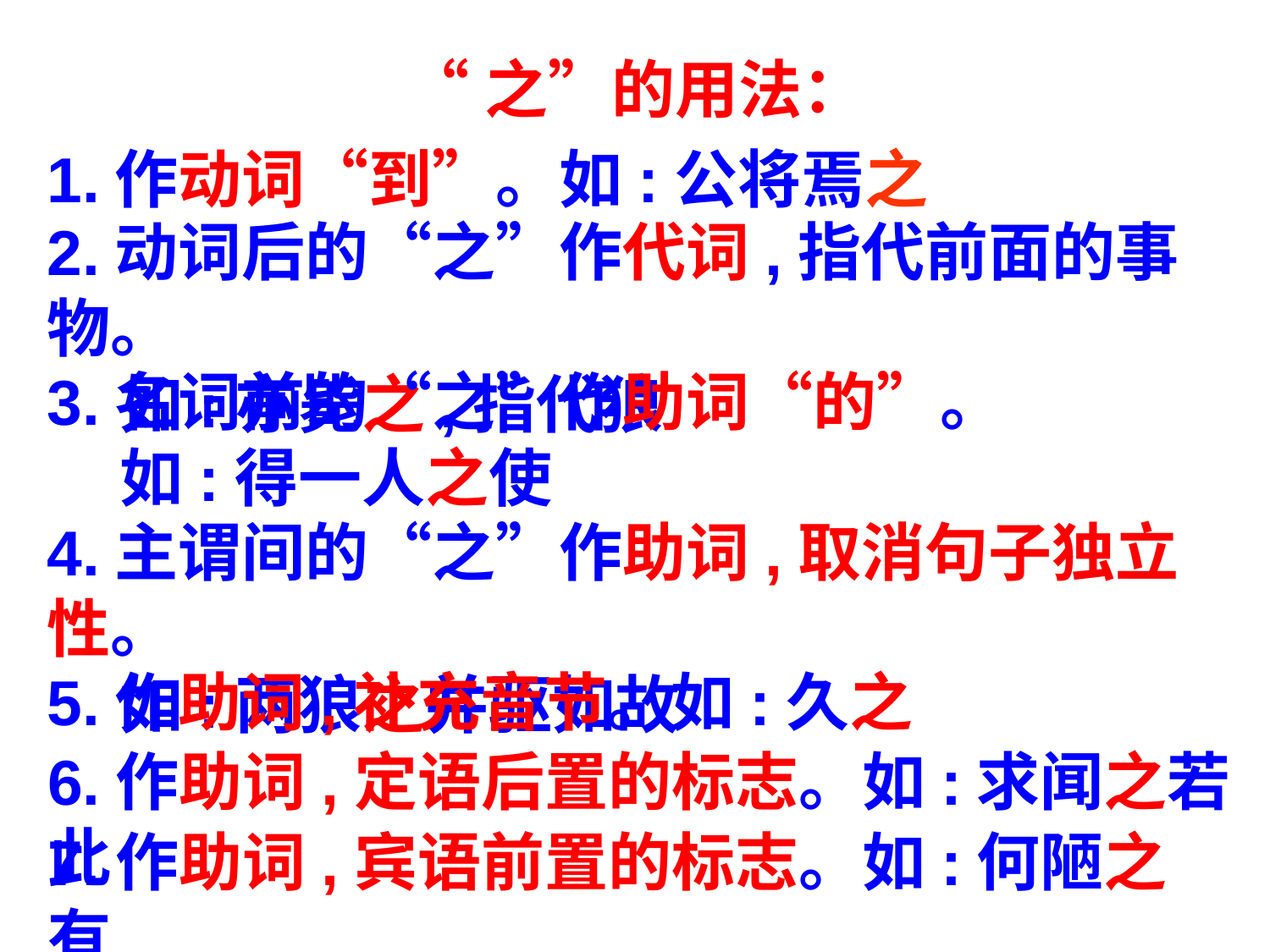

“之”的用法：
1.作动词“到”。如:公将焉之
2.动词后的“之”作代词,指代前面的事物。
    如:亦毙之,指代狼
3.名词前的“之”作助词“的”。
    如:得一人之使
4.主谓间的“之”作助词,取消句子独立性。
    如:两狼之并驱如故
5.作助词,补充音节。如:久之
6.作助词,定语后置的标志。如:求闻之若此
7.作助词,宾语前置的标志。如:何陋之有